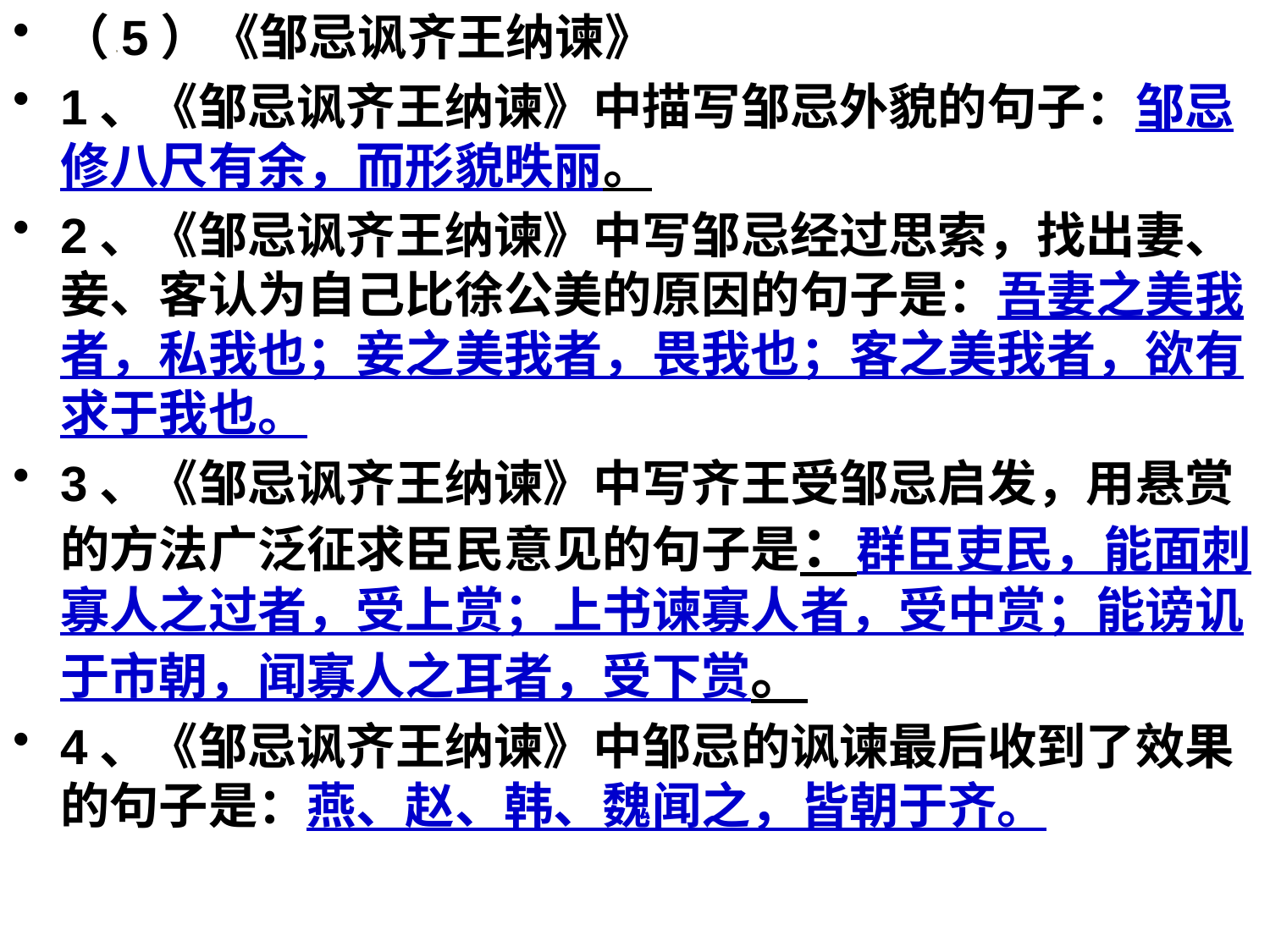

（5）《邹忌讽齐王纳谏》
1、《邹忌讽齐王纳谏》中描写邹忌外貌的句子：邹忌修八尺有余，而形貌昳丽。
2、《邹忌讽齐王纳谏》中写邹忌经过思索，找出妻、妾、客认为自己比徐公美的原因的句子是：吾妻之美我者，私我也；妾之美我者，畏我也；客之美我者，欲有求于我也。
3、《邹忌讽齐王纳谏》中写齐王受邹忌启发，用悬赏的方法广泛征求臣民意见的句子是：群臣吏民，能面刺寡人之过者，受上赏；上书谏寡人者，受中赏；能谤讥于市朝，闻寡人之耳者，受下赏。
4、《邹忌讽齐王纳谏》中邹忌的讽谏最后收到了效果的句子是：燕、赵、韩、魏闻之，皆朝于齐。
#